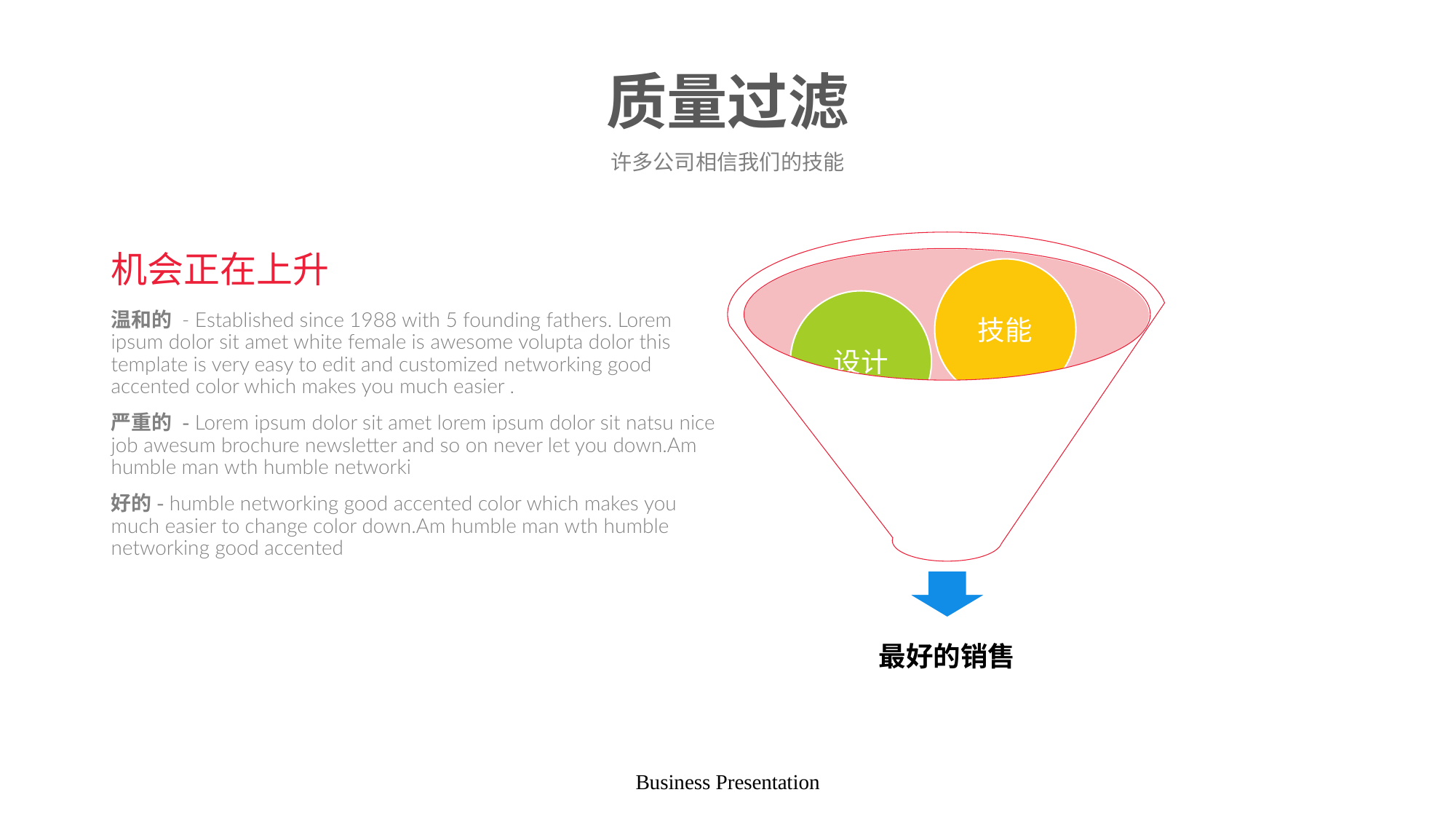

# 质量过滤
许多公司相信我们的技能
技能
设计
人力
最好的销售
机会正在上升
温和的 - Established since 1988 with 5 founding fathers. Lorem ipsum dolor sit amet white female is awesome volupta dolor this template is very easy to edit and customized networking good accented color which makes you much easier .
严重的 - Lorem ipsum dolor sit amet lorem ipsum dolor sit natsu nice job awesum brochure newsletter and so on never let you down.Am humble man wth humble networki
好的- humble networking good accented color which makes you much easier to change color down.Am humble man wth humble networking good accented

Business Presentation
56